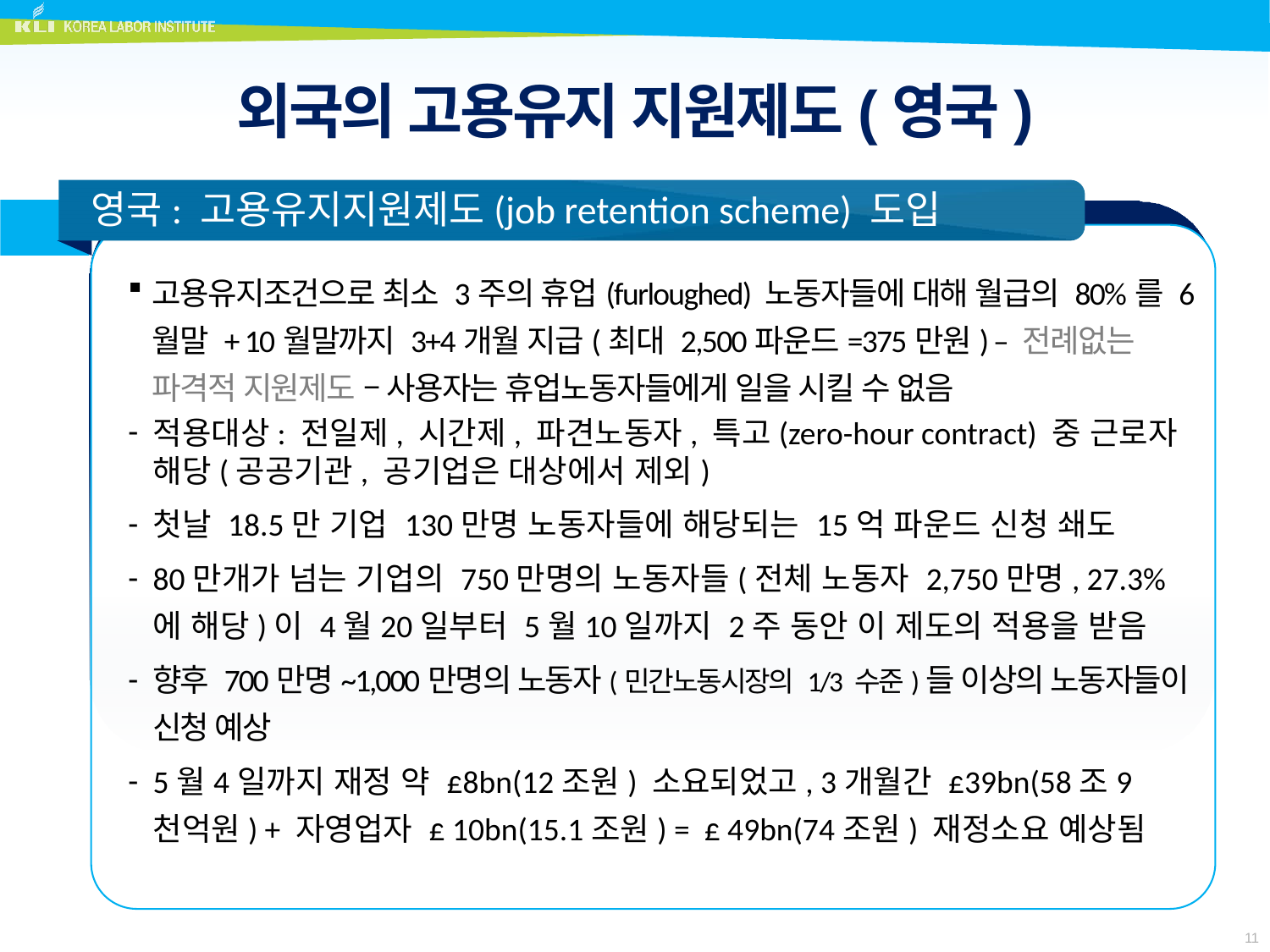

# 외국의 고용유지 지원제도(영국)
 영국: 고용유지지원제도(job retention scheme) 도입

고용유지조건으로 최소 3주의 휴업(furloughed) 노동자들에 대해 월급의 80%를 6월말 + 10월말까지 3+4개월 지급(최대 2,500파운드=375만원) – 전례없는 파격적 지원제도 – 사용자는 휴업노동자들에게 일을 시킬 수 없음
적용대상: 전일제, 시간제, 파견노동자, 특고(zero-hour contract) 중 근로자 해당(공공기관, 공기업은 대상에서 제외)
첫날 18.5만 기업 130만명 노동자들에 해당되는 15억 파운드 신청 쇄도
80만개가 넘는 기업의 750만명의 노동자들(전체 노동자 2,750만명, 27.3%에 해당)이 4월20일부터 5월10일까지 2주 동안 이 제도의 적용을 받음
향후 700만명~1,000만명의 노동자(민간노동시장의 1/3 수준)들 이상의 노동자들이 신청 예상
5월4일까지 재정 약 £8bn(12조원) 소요되었고, 3개월간 £39bn(58조9천억원) + 자영업자 £ 10bn(15.1조원) =  £ 49bn(74조원) 재정소요 예상됨
11